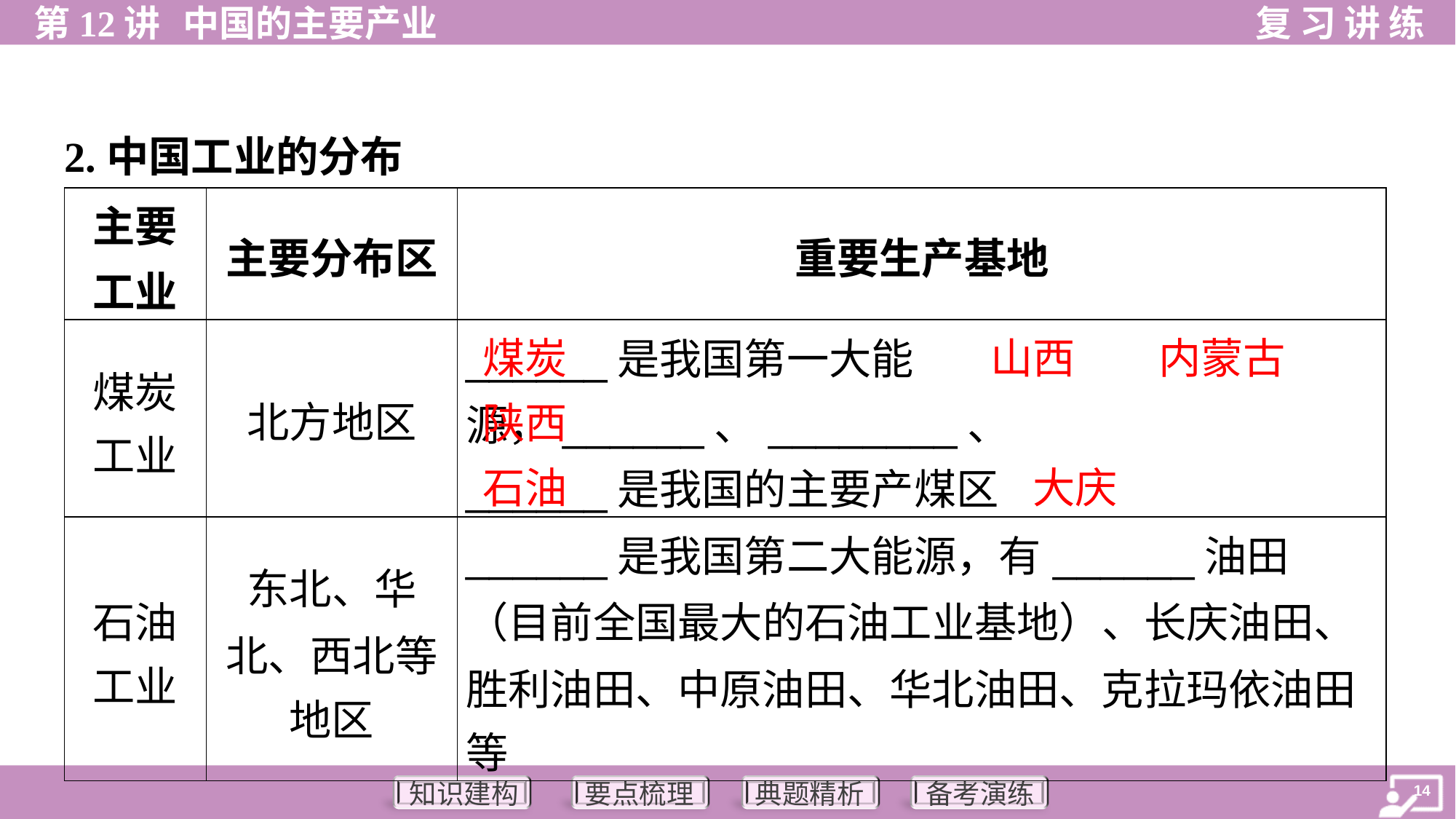

2.中国工业的分布
| 主要 工业 | 主要分布区 | 重要生产基地 |
| --- | --- | --- |
| 煤炭 工业 | 北方地区 | \_\_\_\_\_\_是我国第一大能源，\_\_\_\_\_\_、\_\_\_\_\_\_\_\_、 \_\_\_\_\_\_是我国的主要产煤区 |
| 石油 工业 | 东北、华 北、西北等 地区 | \_\_\_\_\_\_是我国第二大能源，有\_\_\_\_\_\_油田 （目前全国最大的石油工业基地）、长庆油田、 胜利油田、中原油田、华北油田、克拉玛依油田 等 |
煤炭
山西
内蒙古
陕西
石油
大庆